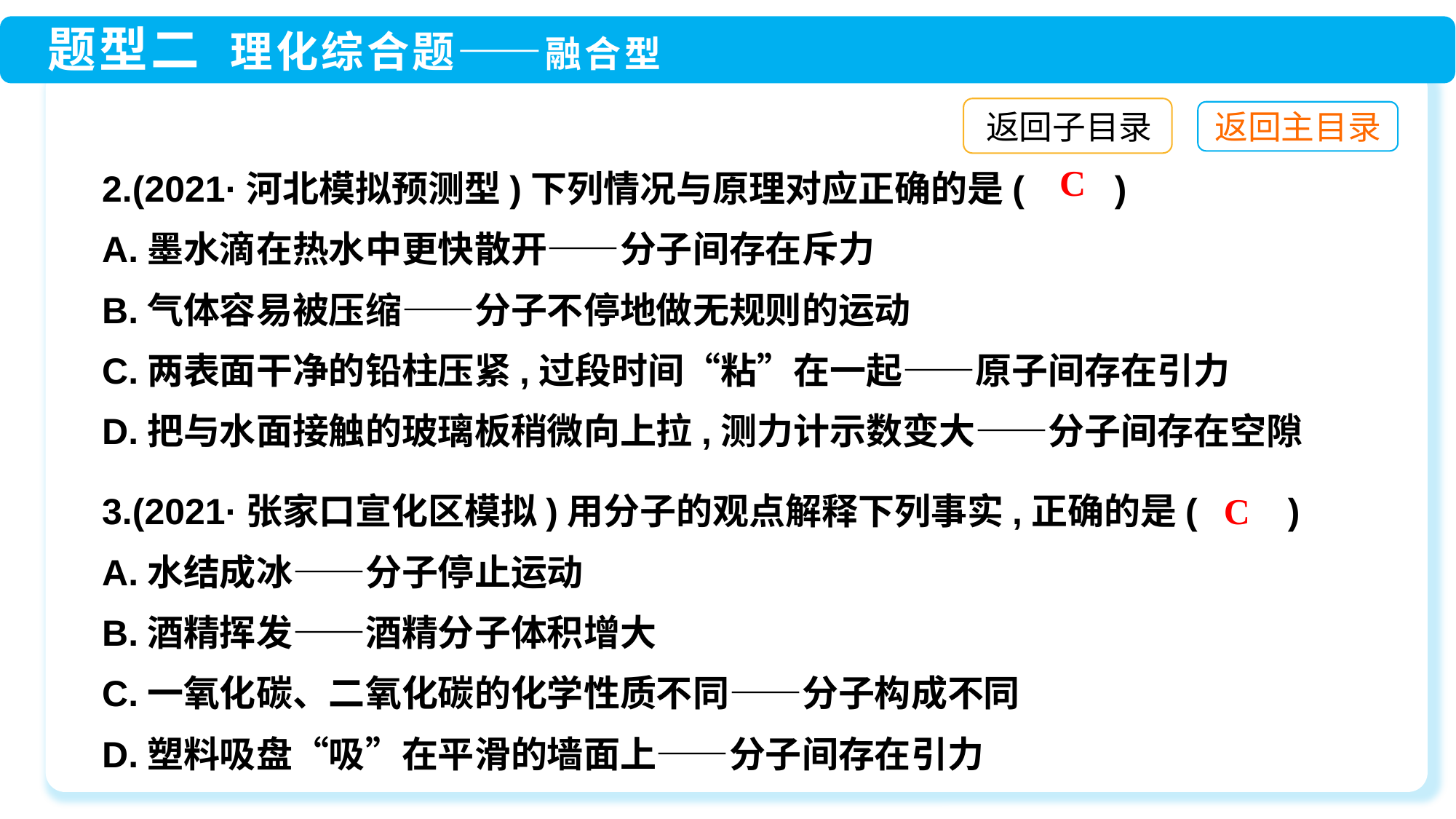

返回子目录
2.(2021·河北模拟预测型)下列情况与原理对应正确的是(　　)
A.墨水滴在热水中更快散开——分子间存在斥力
B.气体容易被压缩——分子不停地做无规则的运动
C.两表面干净的铅柱压紧,过段时间“粘”在一起——原子间存在引力
D.把与水面接触的玻璃板稍微向上拉,测力计示数变大——分子间存在空隙
C
C
3.(2021·张家口宣化区模拟)用分子的观点解释下列事实,正确的是(　　)
A.水结成冰——分子停止运动
B.酒精挥发——酒精分子体积增大
C.一氧化碳、二氧化碳的化学性质不同——分子构成不同
D.塑料吸盘“吸”在平滑的墙面上——分子间存在引力